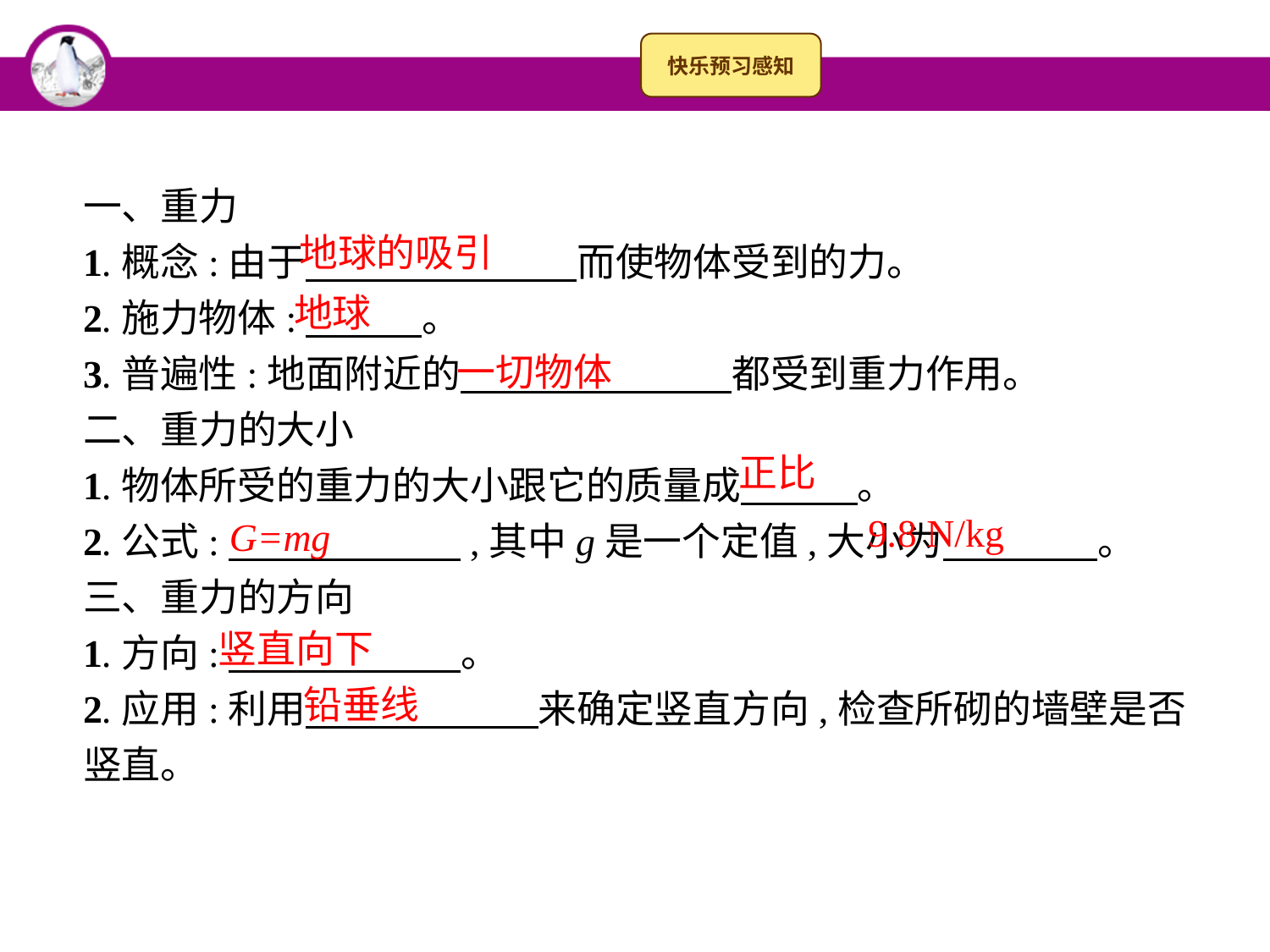

一、重力
1.概念:由于　　　　　　　而使物体受到的力。
2.施力物体:　　　。
3.普遍性:地面附近的　　　　　　　都受到重力作用。
二、重力的大小
1.物体所受的重力的大小跟它的质量成　　　。
2.公式:　　　　　　,其中g是一个定值,大小为　　　　。
三、重力的方向
1.方向:　　　　　　。
2.应用:利用　　　　　　来确定竖直方向,检查所砌的墙壁是否竖直。
地球的吸引
地球
一切物体
正比
9.8 N/kg
G=mg
竖直向下
铅垂线